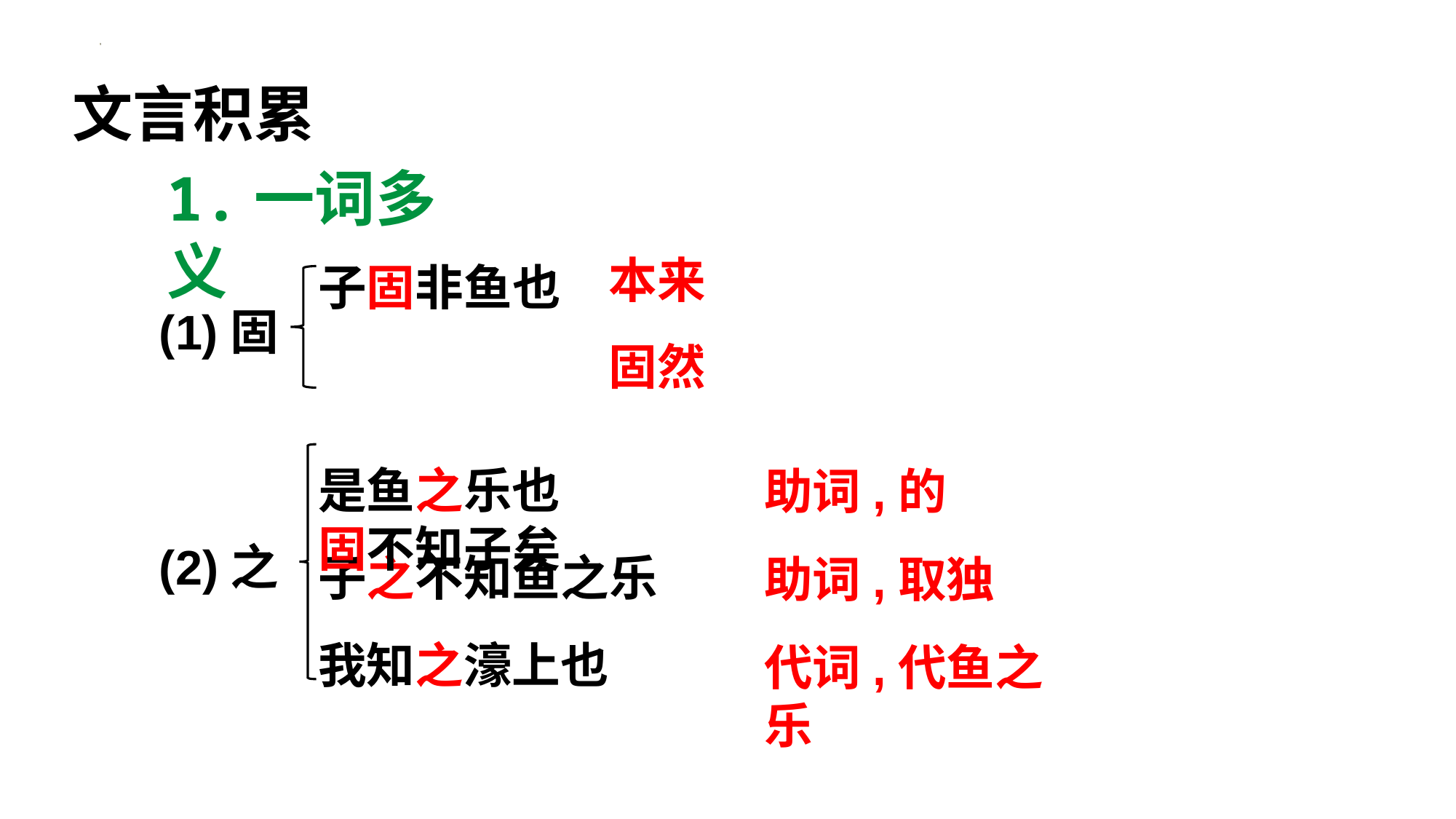

文言积累
1.一词多义
子固非鱼也
固不知子矣
本来

(1)固
固然
是鱼之乐也
子之不知鱼之乐
我知之濠上也

助词,的
(2)之
助词,取独
代词,代鱼之乐